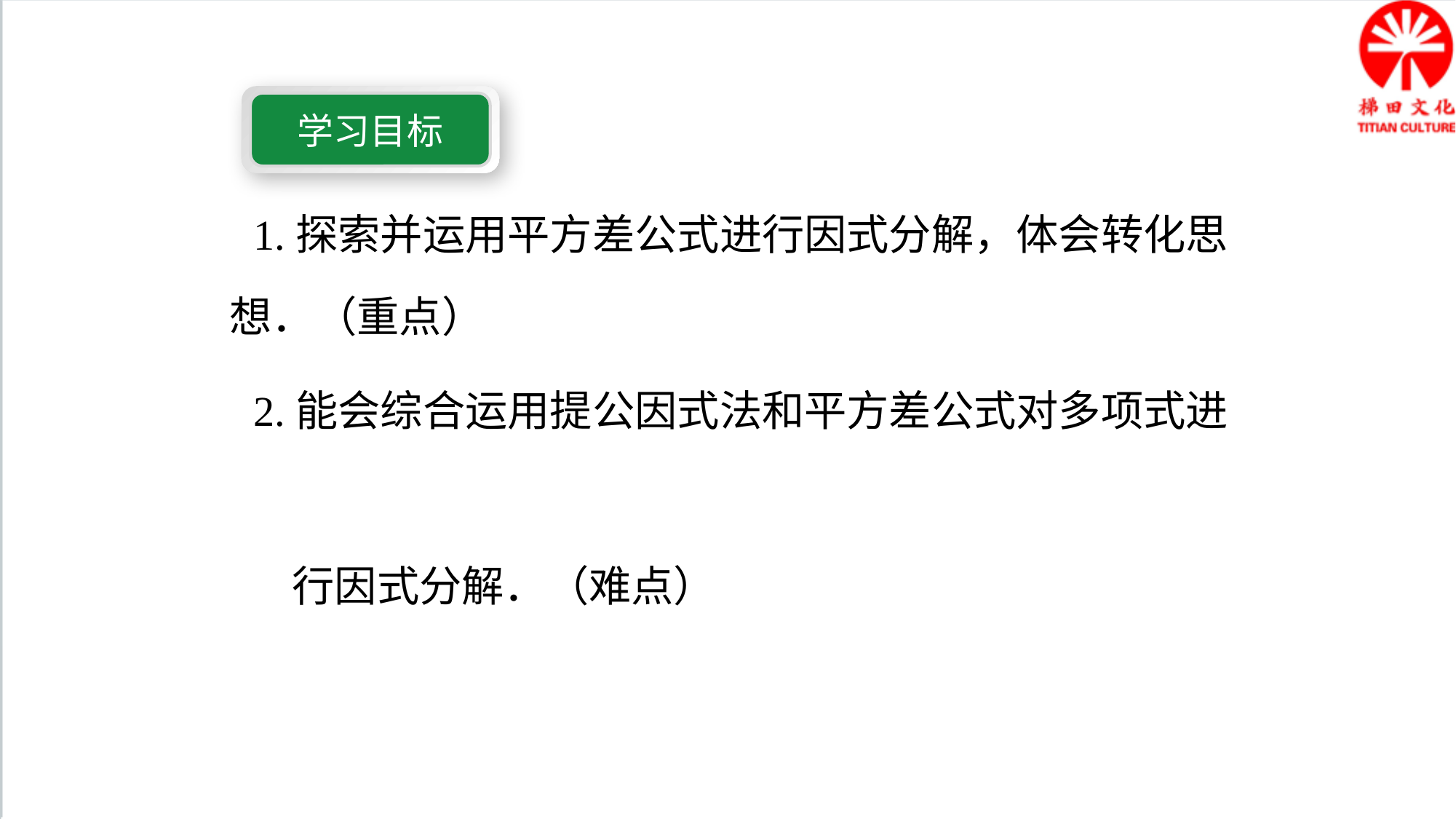

学习目标
1.探索并运用平方差公式进行因式分解，体会转化思想．（重点）
2.能会综合运用提公因式法和平方差公式对多项式进
   行因式分解．（难点）